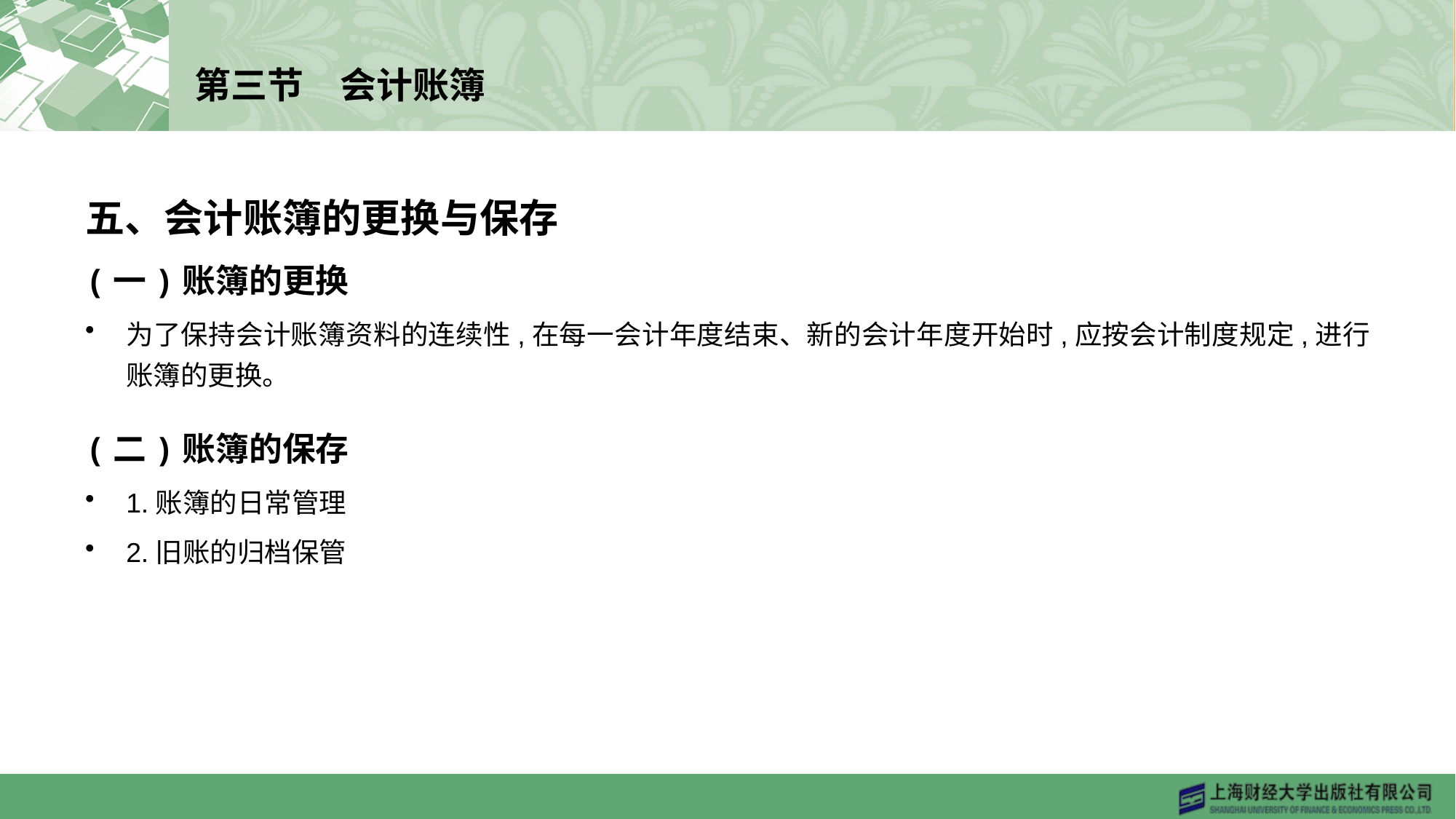

# 第三节　会计账簿
五、会计账簿的更换与保存
(一)账簿的更换
为了保持会计账簿资料的连续性,在每一会计年度结束、新的会计年度开始时,应按会计制度规定,进行账簿的更换。
(二)账簿的保存
1.账簿的日常管理
2.旧账的归档保管